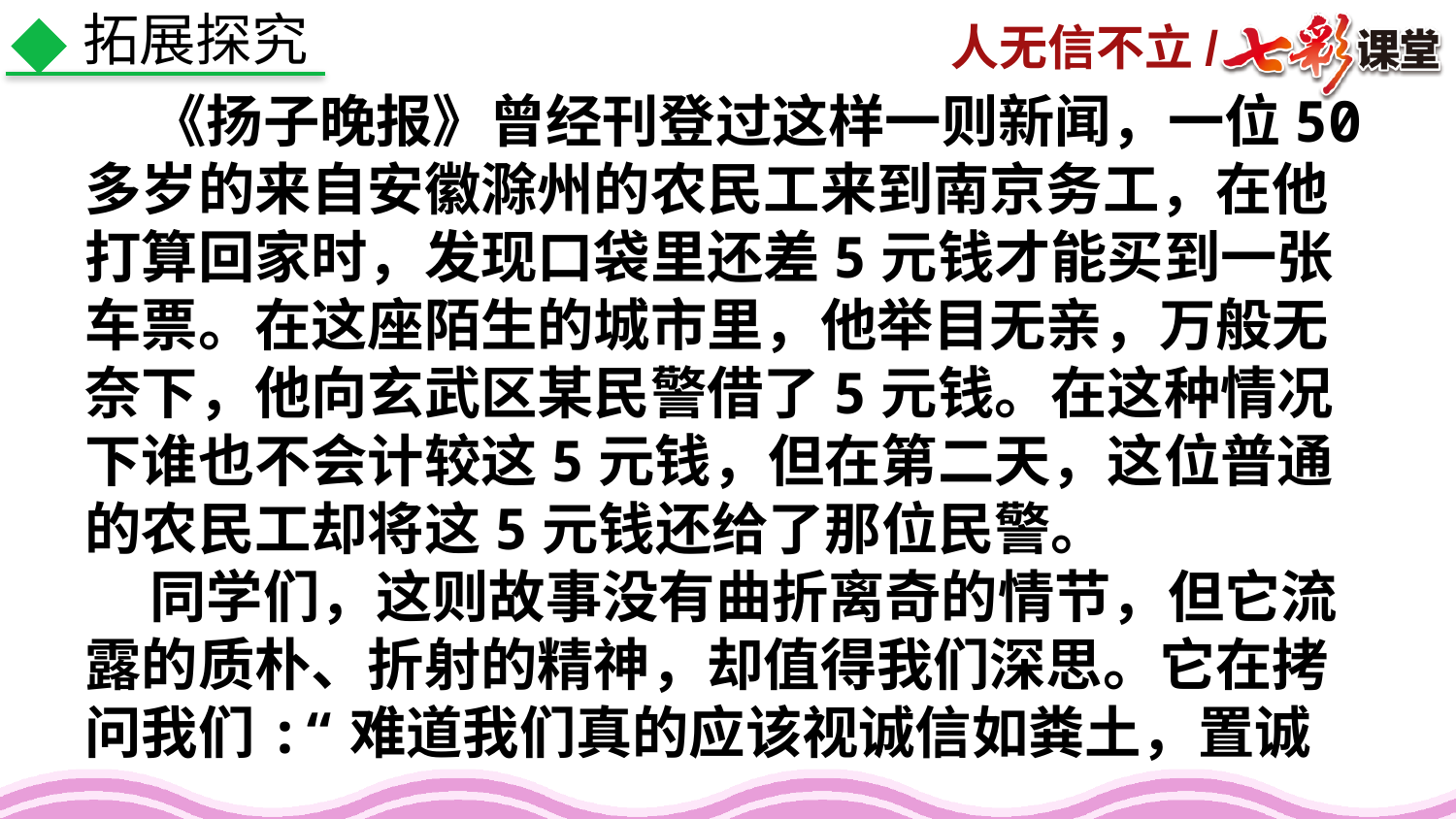

拓展探究

    《扬子晚报》曾经刊登过这样一则新闻，一位50多岁的来自安徽滁州的农民工来到南京务工，在他打算回家时，发现口袋里还差5元钱才能买到一张车票。在这座陌生的城市里，他举目无亲，万般无奈下，他向玄武区某民警借了5元钱。在这种情况下谁也不会计较这5元钱，但在第二天，这位普通的农民工却将这5元钱还给了那位民警。
    同学们，这则故事没有曲折离奇的情节，但它流露的质朴、折射的精神，却值得我们深思。它在拷问我们:“难道我们真的应该视诚信如粪土，置诚